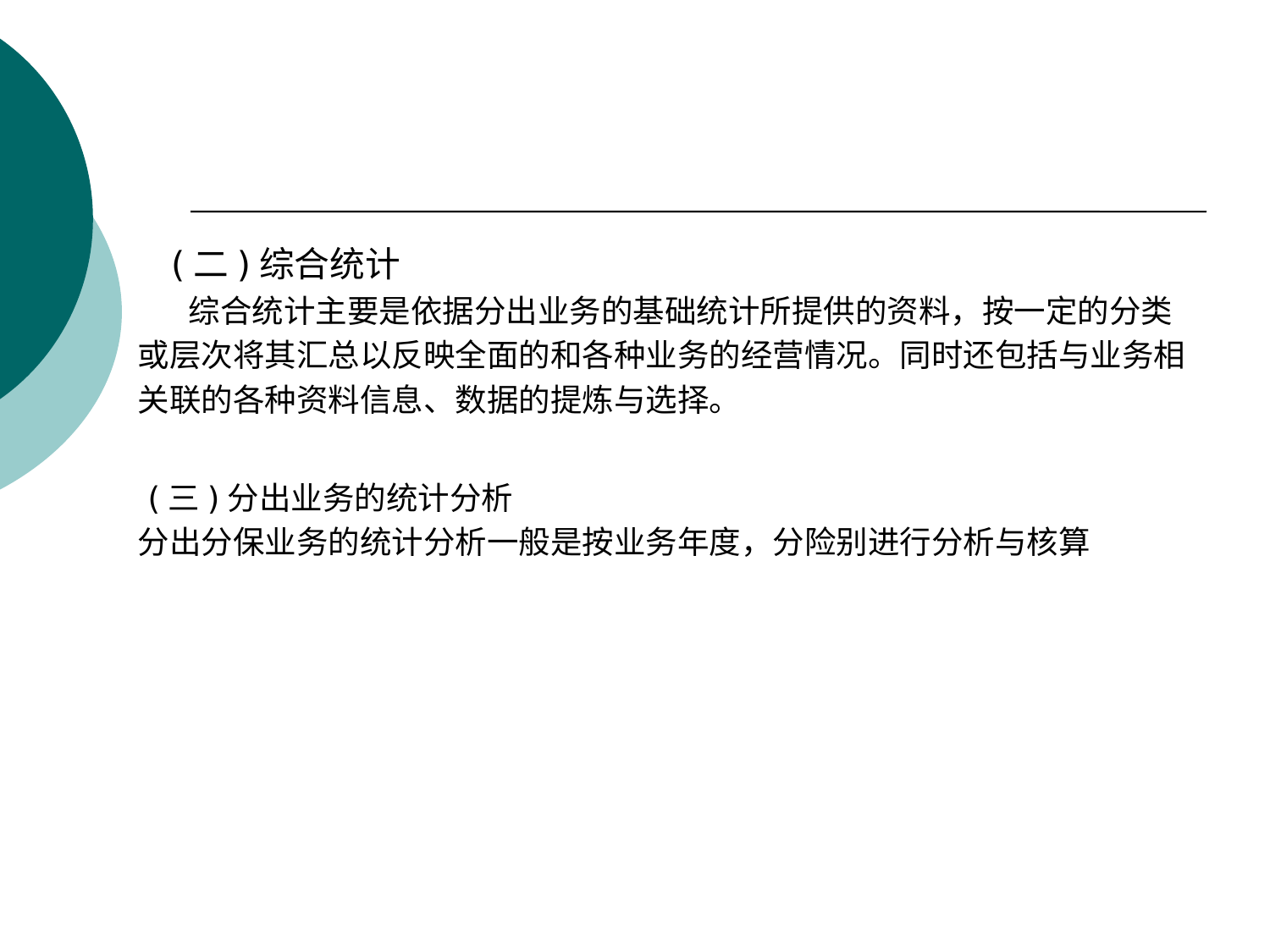

#
   (二)综合统计
      综合统计主要是依据分出业务的基础统计所提供的资料，按一定的分类
或层次将其汇总以反映全面的和各种业务的经营情况。同时还包括与业务相
关联的各种资料信息、数据的提炼与选择。
 (三)分出业务的统计分析
分出分保业务的统计分析一般是按业务年度，分险别进行分析与核算